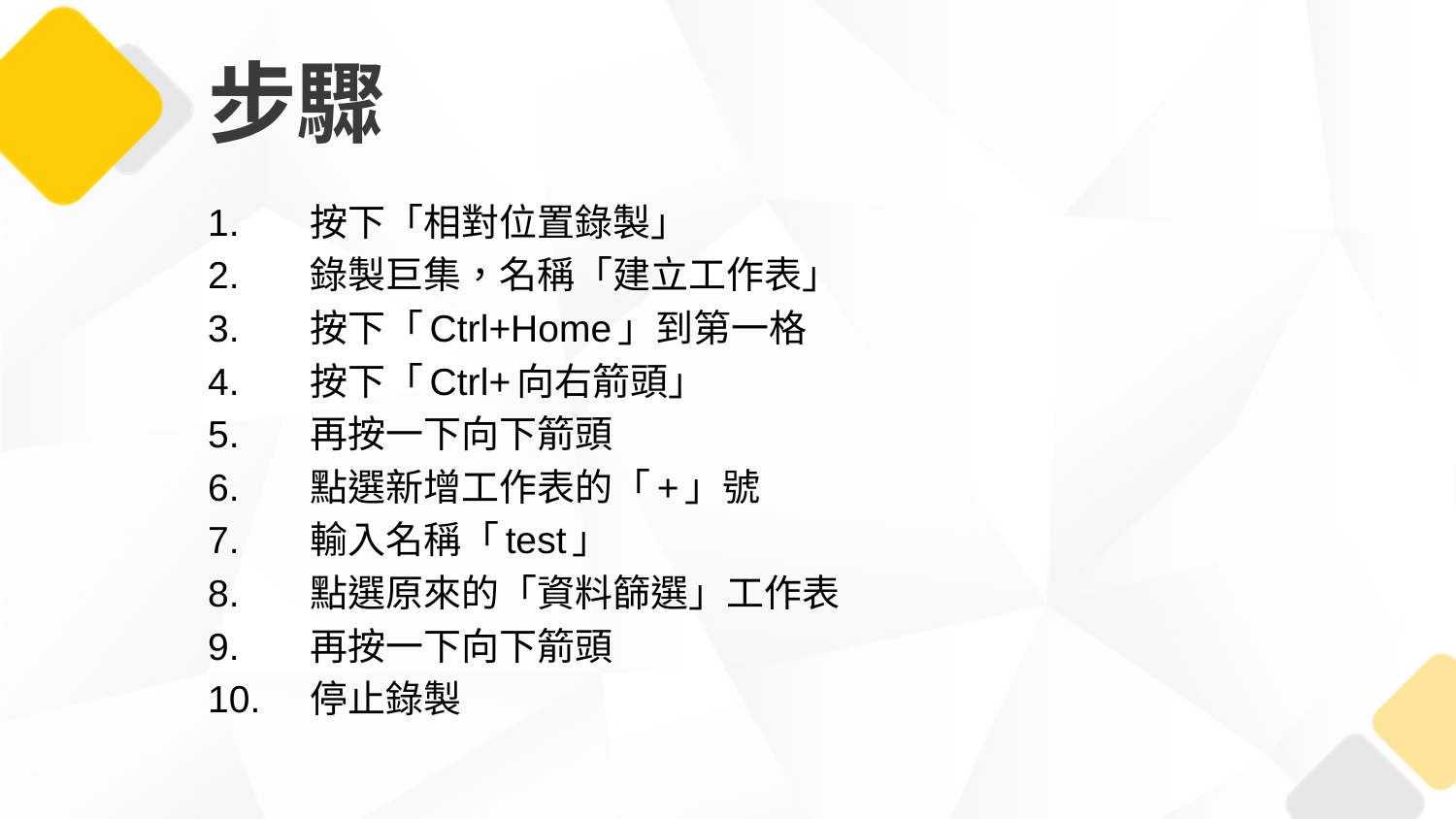

# 步驟
按下「相對位置錄製」
錄製巨集，名稱「建立工作表」
按下「Ctrl+Home」到第一格
按下「Ctrl+向右箭頭」
再按一下向下箭頭
點選新增工作表的「+」號
輸入名稱「test」
點選原來的「資料篩選」工作表
再按一下向下箭頭
停止錄製